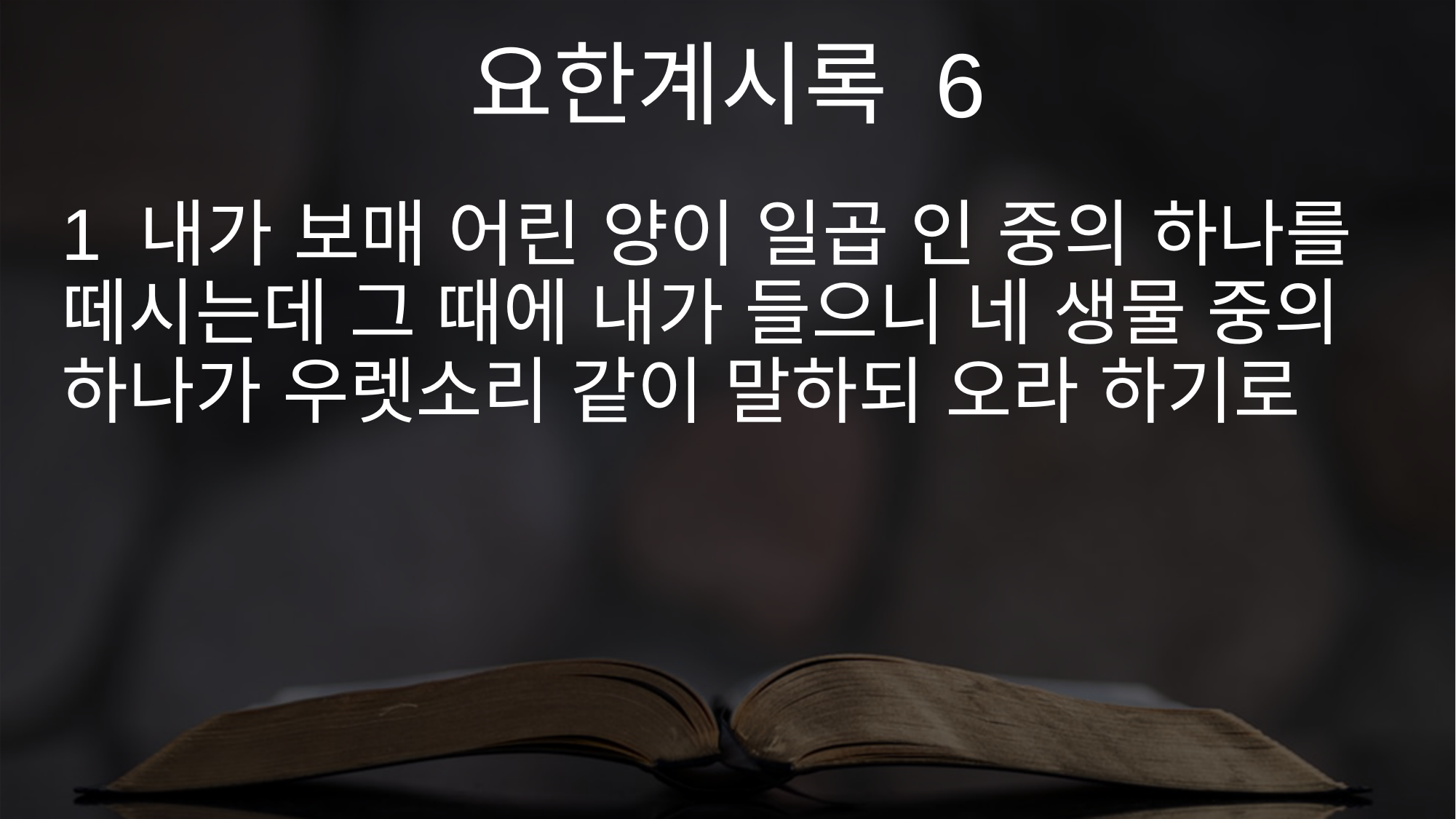

요한계시록 6
1 내가 보매 어린 양이 일곱 인 중의 하나를 떼시는데 그 때에 내가 들으니 네 생물 중의 하나가 우렛소리 같이 말하되 오라 하기로